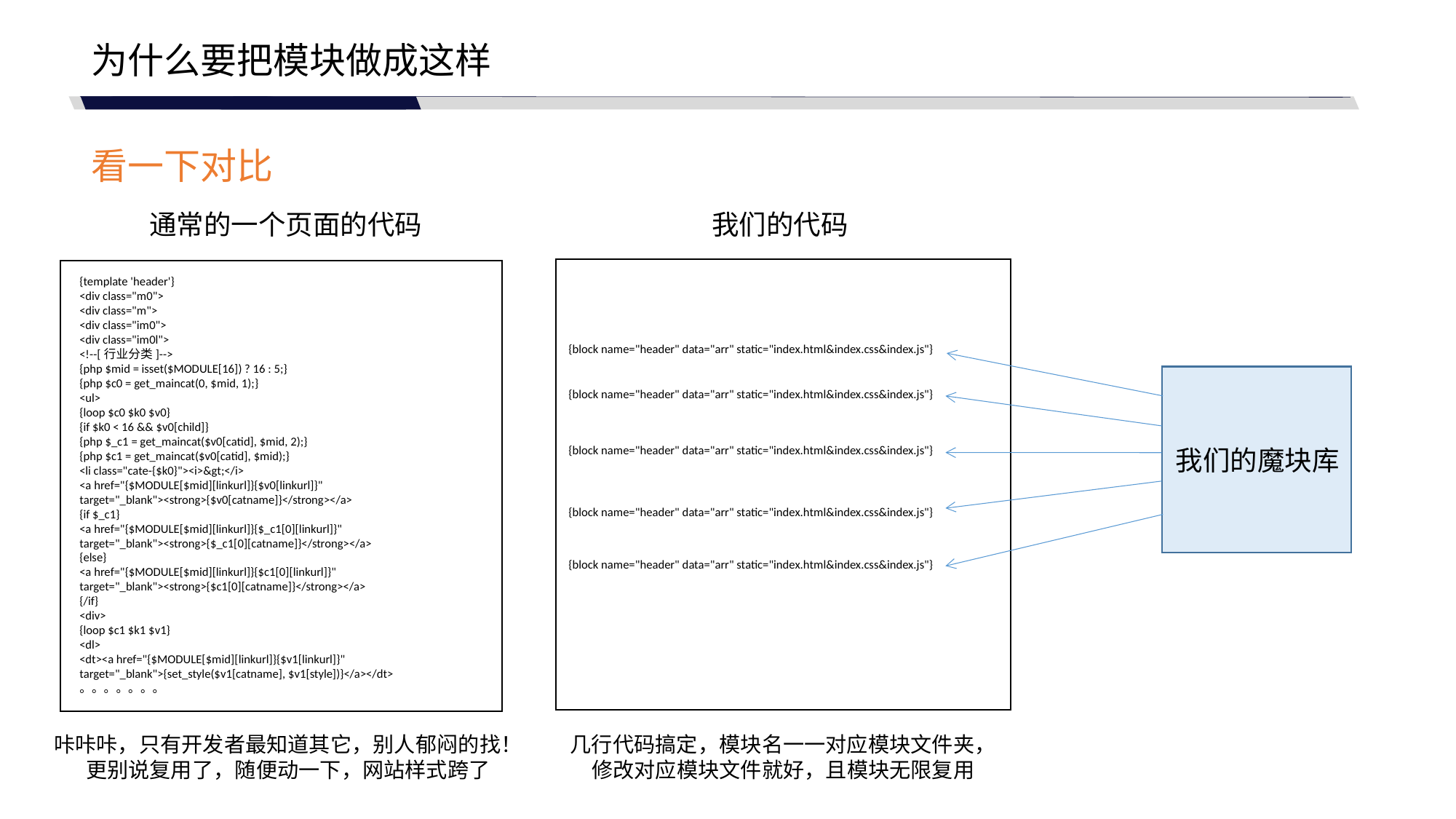

为什么要把模块做成这样

看一下对比
通常的一个页面的代码
我们的代码

{template 'header'}
<div class="m0">
<div class="m">
<div class="im0">
<div class="im0l">
<!--[行业分类]-->
{php $mid = isset($MODULE[16]) ? 16 : 5;}
{php $c0 = get_maincat(0, $mid, 1);}
<ul>
{loop $c0 $k0 $v0}
{if $k0 < 16 && $v0[child]}
{php $_c1 = get_maincat($v0[catid], $mid, 2);}
{php $c1 = get_maincat($v0[catid], $mid);}
<li class="cate-{$k0}"><i>&gt;</i>
<a href="{$MODULE[$mid][linkurl]}{$v0[linkurl]}" target="_blank"><strong>{$v0[catname]}</strong></a>
{if $_c1}
<a href="{$MODULE[$mid][linkurl]}{$_c1[0][linkurl]}" target="_blank"><strong>{$_c1[0][catname]}</strong></a>
{else}
<a href="{$MODULE[$mid][linkurl]}{$c1[0][linkurl]}" target="_blank"><strong>{$c1[0][catname]}</strong></a>
{/if}
<div>
{loop $c1 $k1 $v1}
<dl>
<dt><a href="{$MODULE[$mid][linkurl]}{$v1[linkurl]}" target="_blank">{set_style($v1[catname], $v1[style])}</a></dt>
。。。。。。。

{block name="header" data="arr" static="index.html&index.css&index.js"}

{block name="header" data="arr" static="index.html&index.css&index.js"}

{block name="header" data="arr" static="index.html&index.css&index.js"}

我们的魔块库
{block name="header" data="arr" static="index.html&index.css&index.js"}

{block name="header" data="arr" static="index.html&index.css&index.js"}

咔咔咔，只有开发者最知道其它，别人郁闷的找！
更别说复用了，随便动一下，网站样式跨了
几行代码搞定，模块名一一对应模块文件夹，
修改对应模块文件就好，且模块无限复用